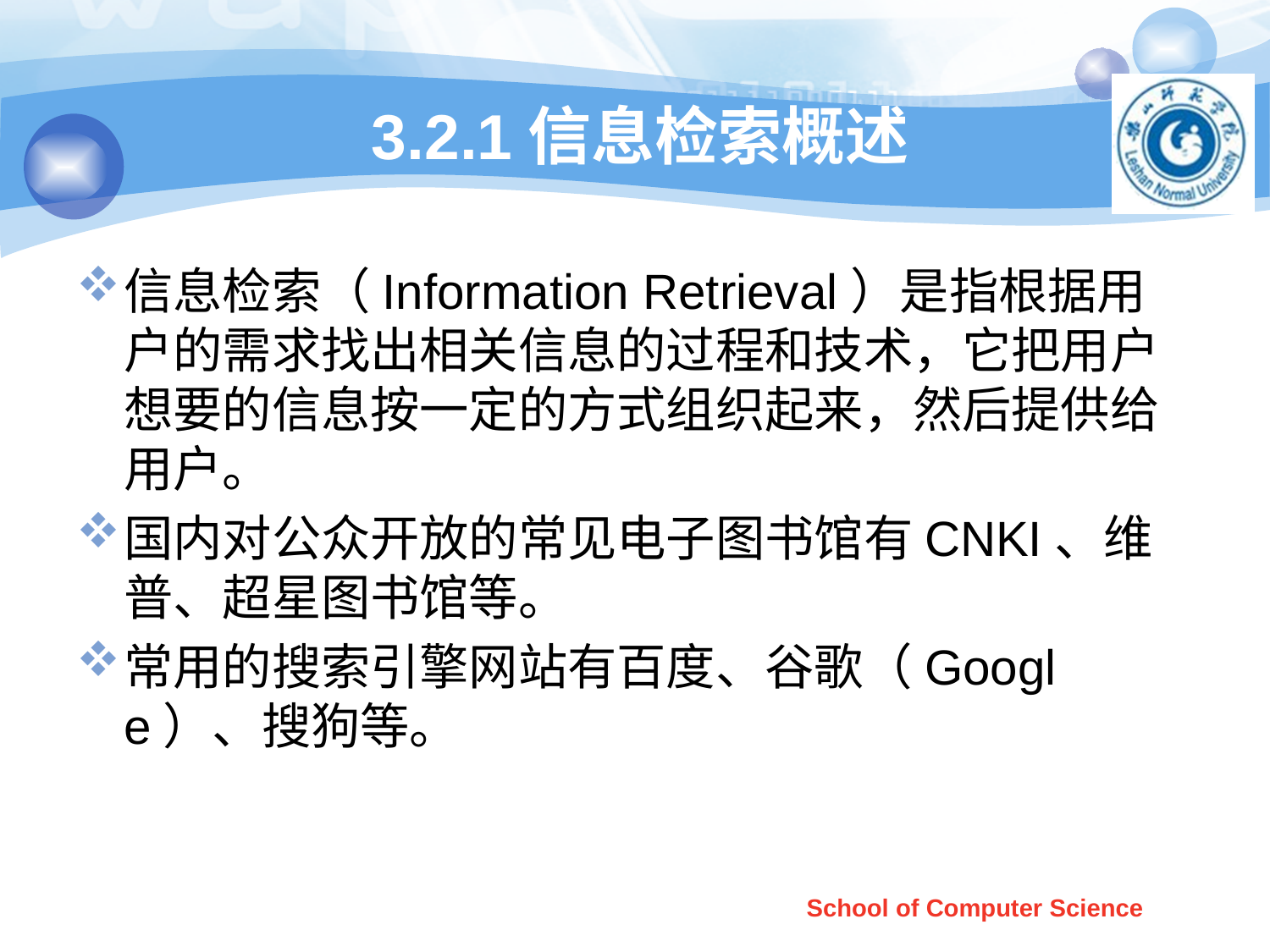

# 3.2.1信息检索概述
信息检索（Information Retrieval）是指根据用户的需求找出相关信息的过程和技术，它把用户想要的信息按一定的方式组织起来，然后提供给用户。
国内对公众开放的常见电子图书馆有CNKI、维普、超星图书馆等。
常用的搜索引擎网站有百度、谷歌（Google）、搜狗等。
School of Computer Science